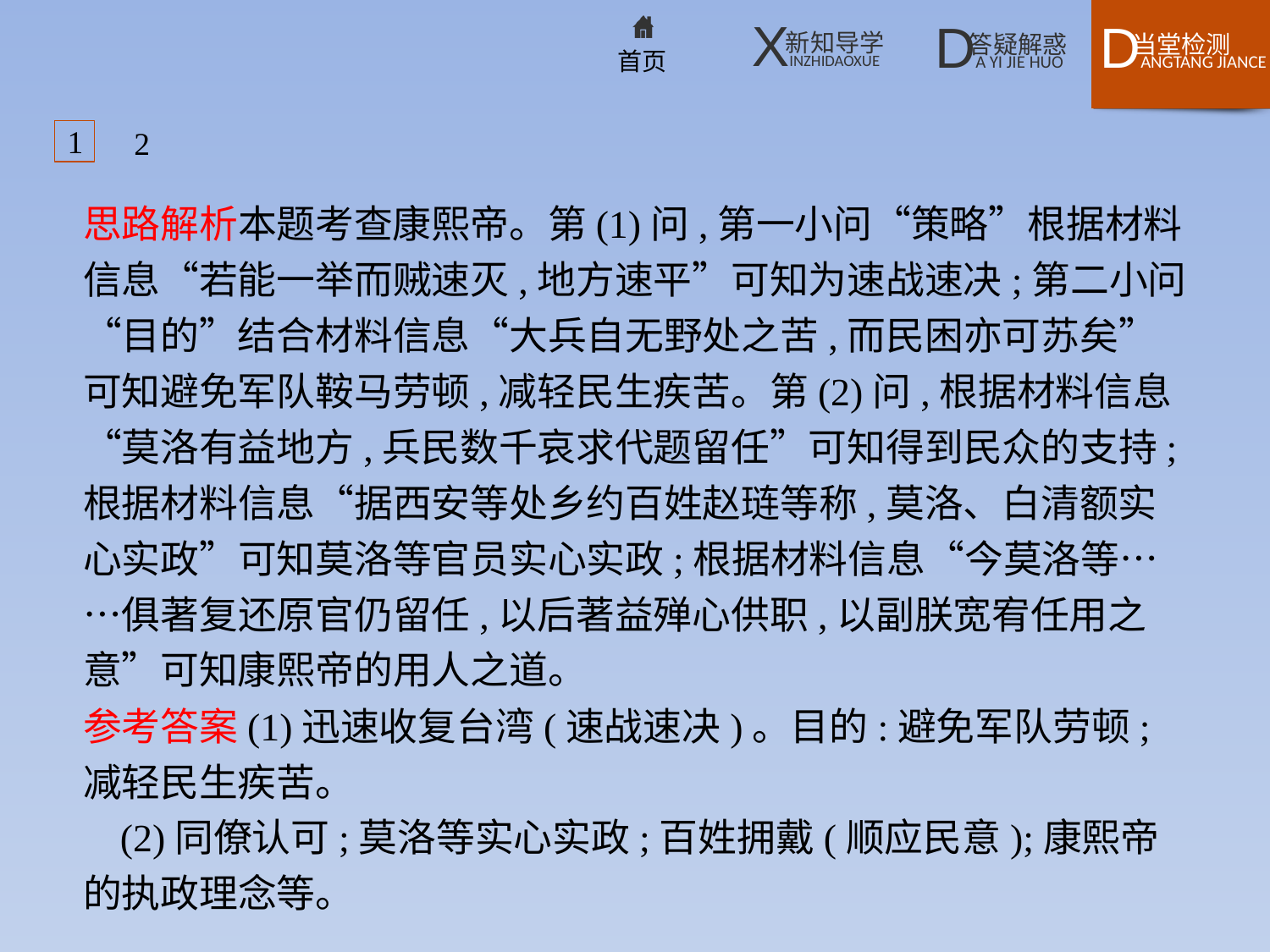

1
2
思路解析本题考查康熙帝。第(1)问,第一小问“策略”根据材料信息“若能一举而贼速灭,地方速平”可知为速战速决;第二小问“目的”结合材料信息“大兵自无野处之苦,而民困亦可苏矣”可知避免军队鞍马劳顿,减轻民生疾苦。第(2)问,根据材料信息“莫洛有益地方,兵民数千哀求代题留任”可知得到民众的支持;根据材料信息“据西安等处乡约百姓赵琏等称,莫洛、白清额实心实政”可知莫洛等官员实心实政;根据材料信息“今莫洛等……俱著复还原官仍留任,以后著益殚心供职,以副朕宽宥任用之意”可知康熙帝的用人之道。
参考答案(1)迅速收复台湾(速战速决)。目的:避免军队劳顿;减轻民生疾苦。
(2)同僚认可;莫洛等实心实政;百姓拥戴(顺应民意);康熙帝的执政理念等。